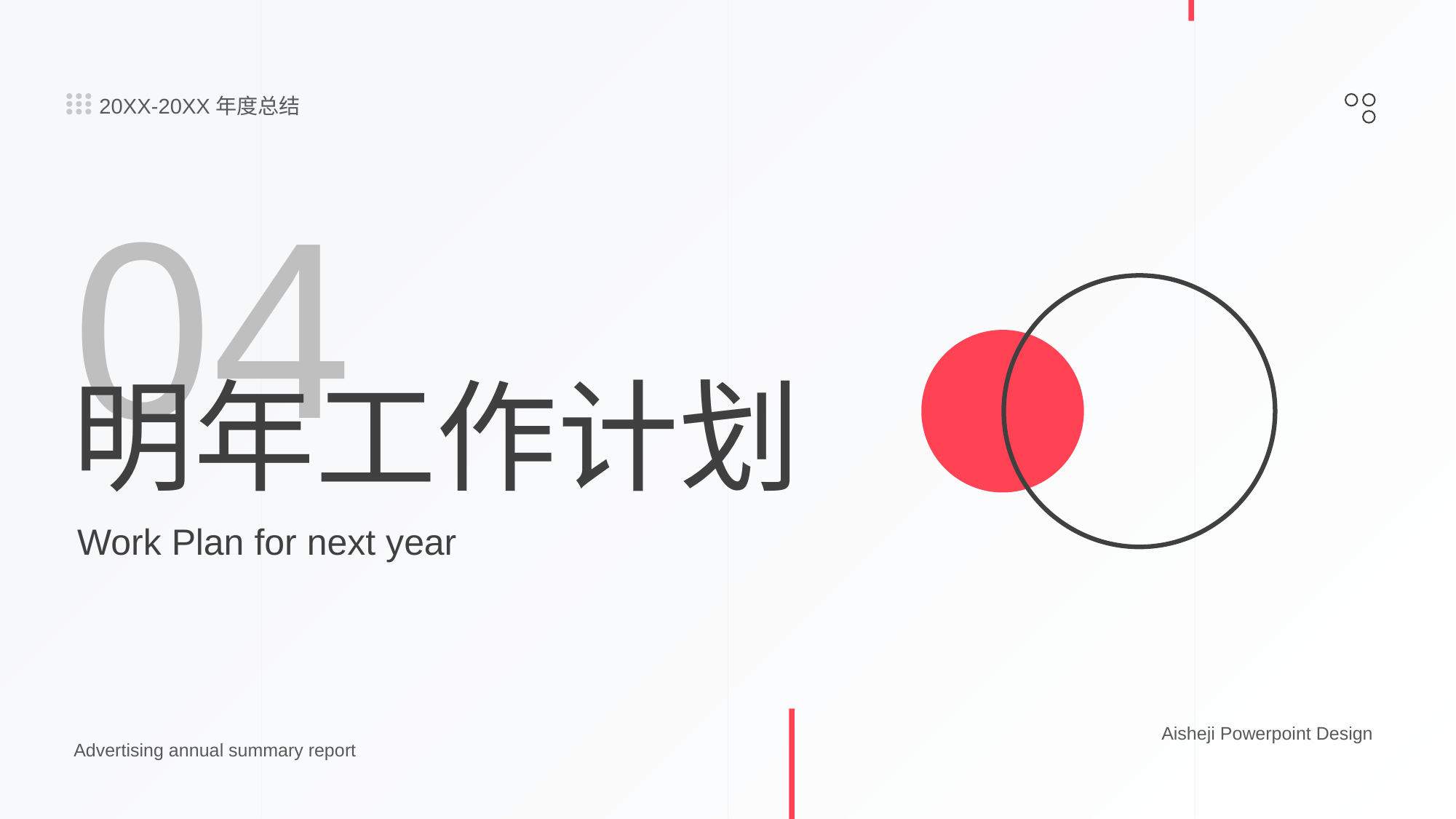

20XX-20XX年度总结

04

明年工作计划
Work Plan for next year

Aisheji Powerpoint Design
Advertising annual summary report